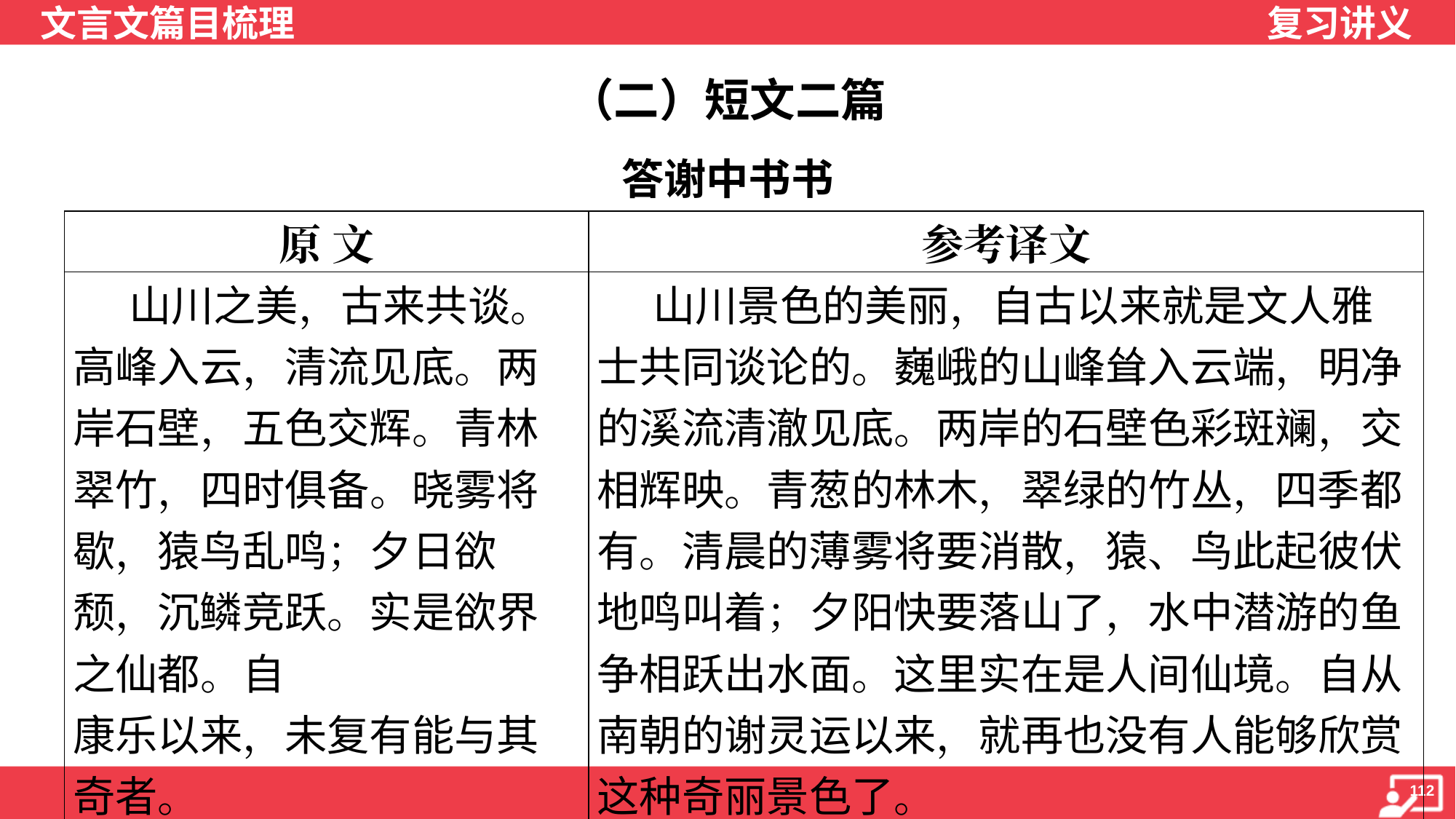

（二）短文二篇
答谢中书书
| 原 文 | 参考译文 |
| --- | --- |
| 山川之美，古来共谈。高峰入云，清流见底。两岸石壁，五色交辉。青林翠竹，四时俱备。晓雾将歇，猿鸟乱鸣；夕日欲颓，沉鳞竞跃。实是欲界之仙都。自 康乐以来，未复有能与其 奇者。 | 山川景色的美丽，自古以来就是文人雅 士共同谈论的。巍峨的山峰耸入云端，明净 的溪流清澈见底。两岸的石壁色彩斑斓，交 相辉映。青葱的林木，翠绿的竹丛，四季都 有。清晨的薄雾将要消散，猿、鸟此起彼伏 地鸣叫着；夕阳快要落山了，水中潜游的鱼 争相跃出水面。这里实在是人间仙境。自从 南朝的谢灵运以来，就再也没有人能够欣赏 这种奇丽景色了。 |